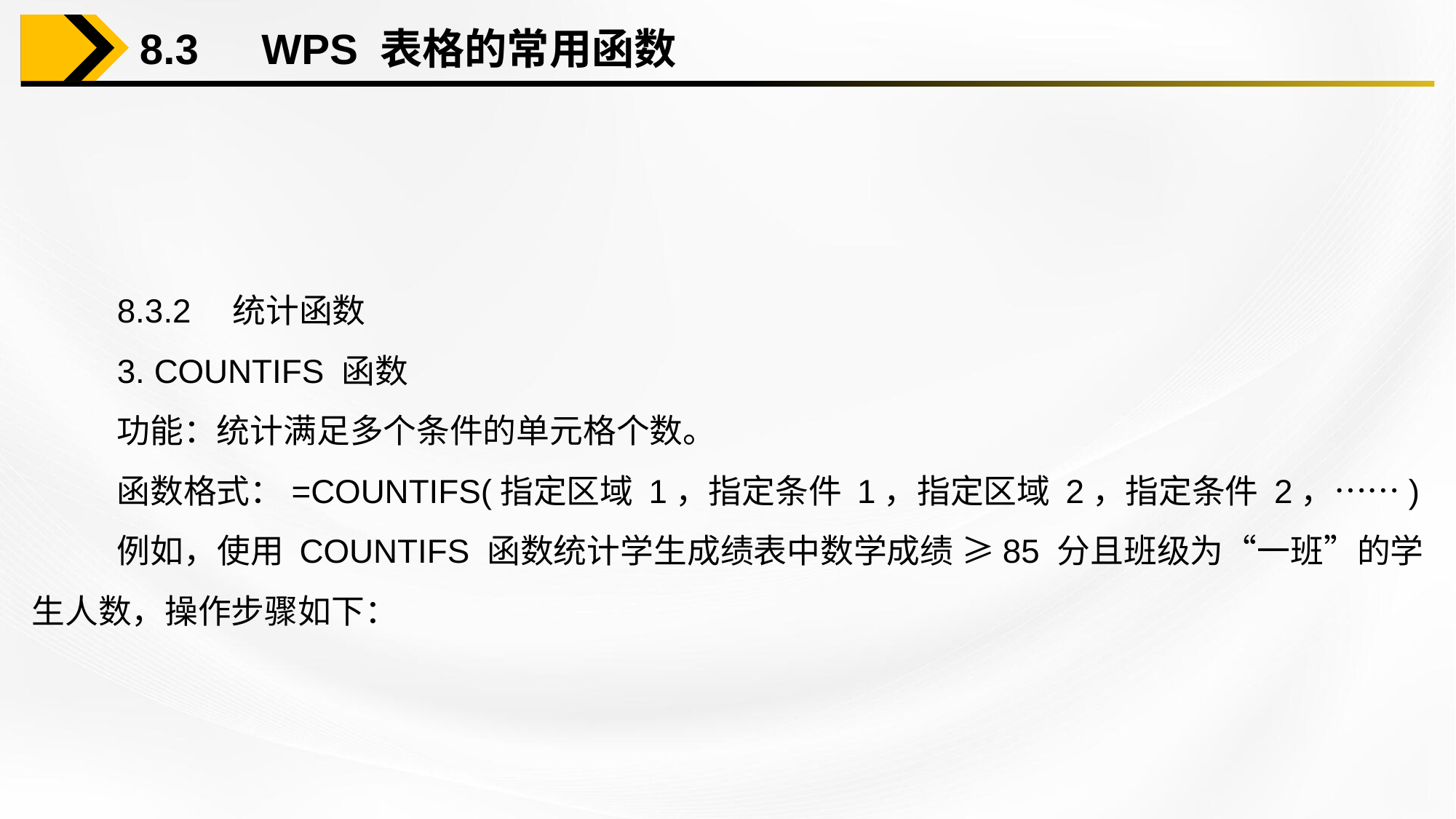

8.3　WPS 表格的常用函数
8.3.2　统计函数
3. COUNTIFS 函数
功能：统计满足多个条件的单元格个数。
函数格式：=COUNTIFS(指定区域 1，指定条件 1，指定区域 2，指定条件 2，……)
例如，使用 COUNTIFS 函数统计学生成绩表中数学成绩 ≥85 分且班级为“一班”的学生人数，操作步骤如下：